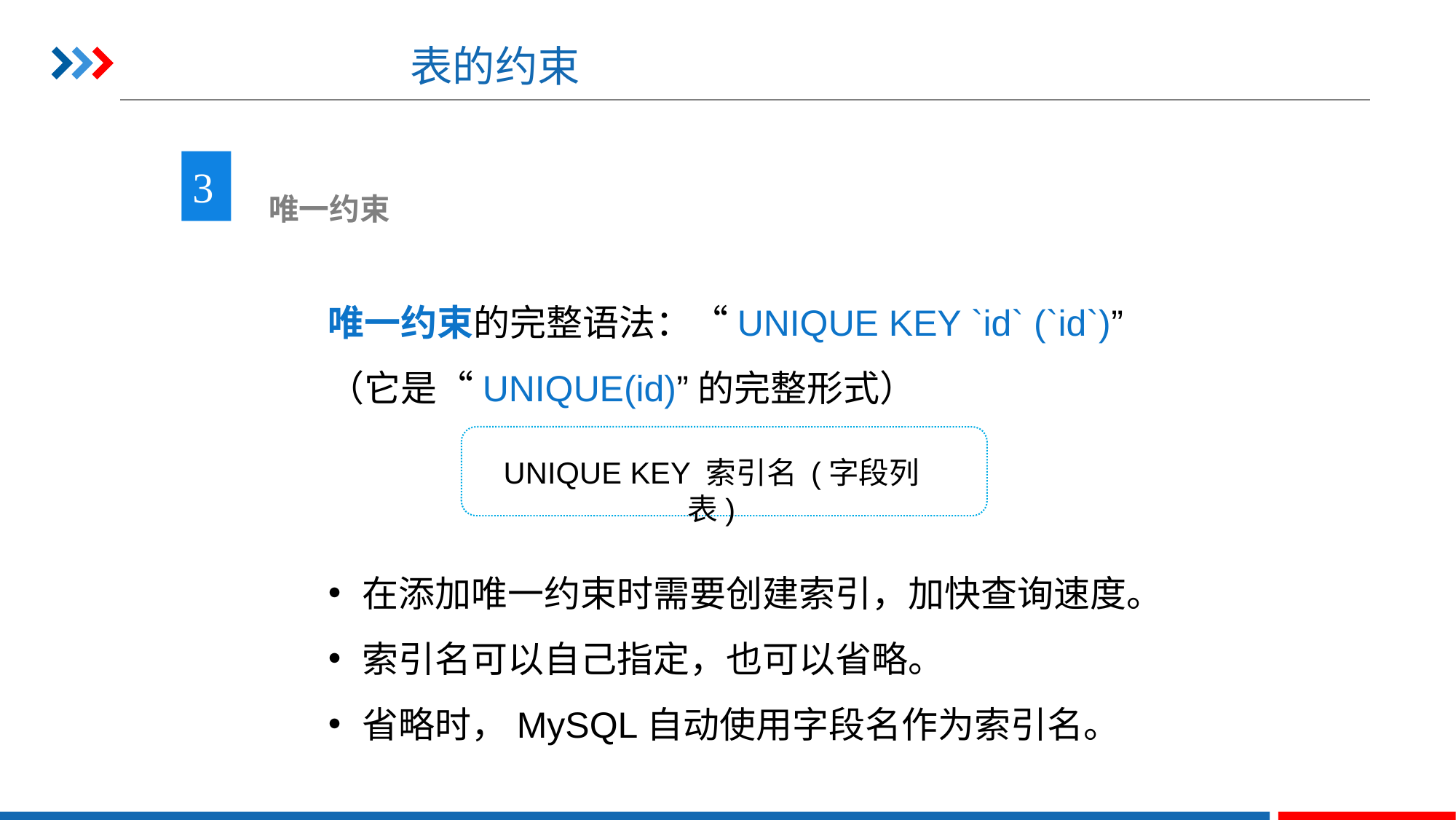

# 表的约束

3
  唯一约束
唯一约束的完整语法：“UNIQUE KEY `id` (`id`)”
（它是“UNIQUE(id)”的完整形式）

UNIQUE KEY 索引名 (字段列表)
在添加唯一约束时需要创建索引，加快查询速度。
索引名可以自己指定，也可以省略。
省略时，MySQL自动使用字段名作为索引名。